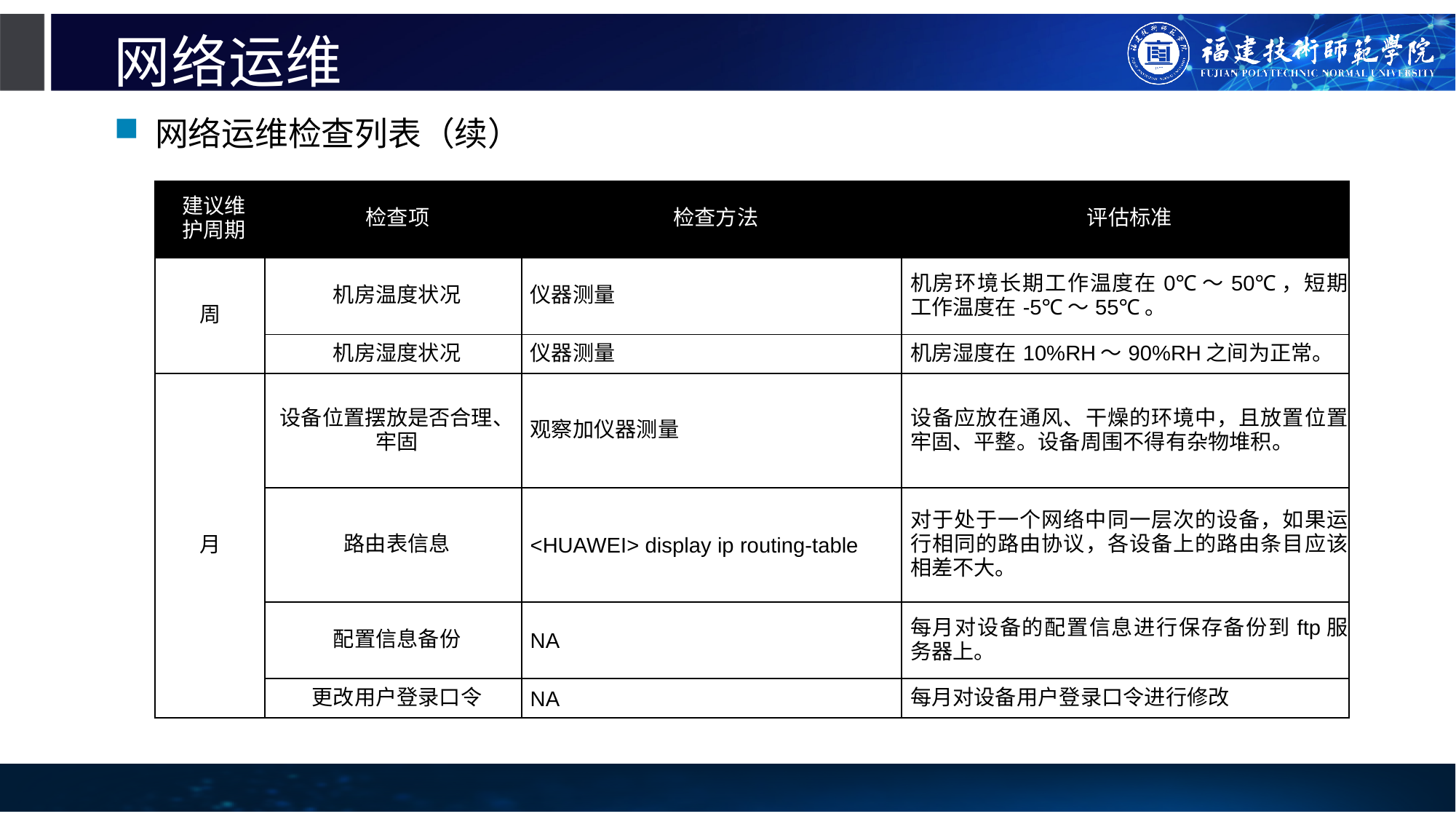

# 网络运维
网络运维检查列表（续）
| 建议维护周期 | 检查项 | 检查方法 | 评估标准 |
| --- | --- | --- | --- |
| 周 | 机房温度状况 | 仪器测量 | 机房环境长期工作温度在0℃～50℃，短期工作温度在-5℃～55℃。 |
|  | 机房湿度状况 | 仪器测量 | 机房湿度在10%RH～90%RH之间为正常。 |
| 月 | 设备位置摆放是否合理、牢固 | 观察加仪器测量 | 设备应放在通风、干燥的环境中，且放置位置牢固、平整。设备周围不得有杂物堆积。 |
|  | 路由表信息 | <HUAWEI> display ip routing-table | 对于处于一个网络中同一层次的设备，如果运行相同的路由协议，各设备上的路由条目应该相差不大。 |
|  | 配置信息备份 | NA | 每月对设备的配置信息进行保存备份到ftp服务器上。 |
|  | 更改用户登录口令 | NA | 每月对设备用户登录口令进行修改 |